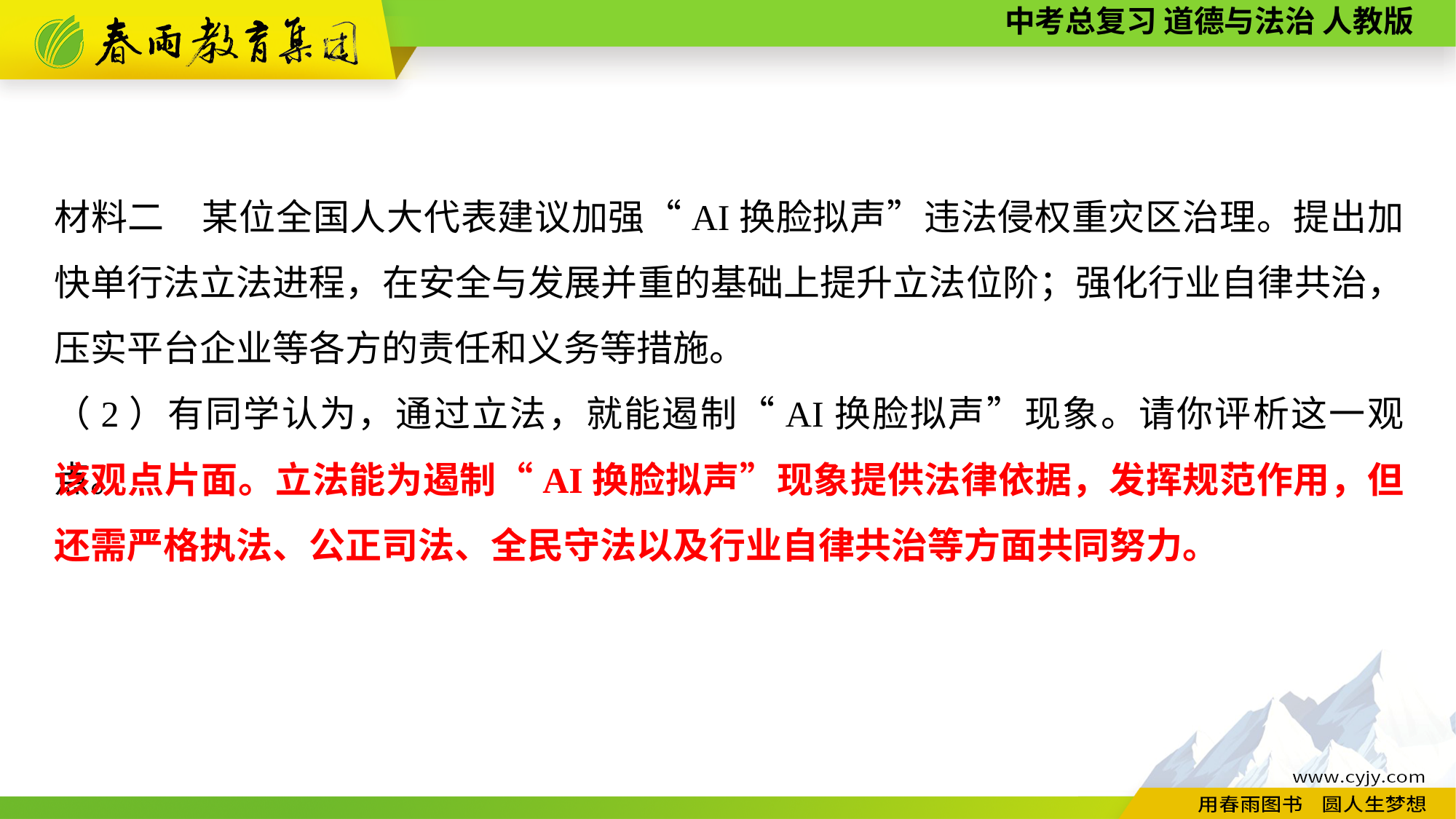

材料二　某位全国人大代表建议加强“AI换脸拟声”违法侵权重灾区治理。提出加快单行法立法进程，在安全与发展并重的基础上提升立法位阶；强化行业自律共治，压实平台企业等各方的责任和义务等措施。
（2）有同学认为，通过立法，就能遏制“AI换脸拟声”现象。请你评析这一观点。
该观点片面。立法能为遏制“AI换脸拟声”现象提供法律依据，发挥规范作用，但还需严格执法、公正司法、全民守法以及行业自律共治等方面共同努力。